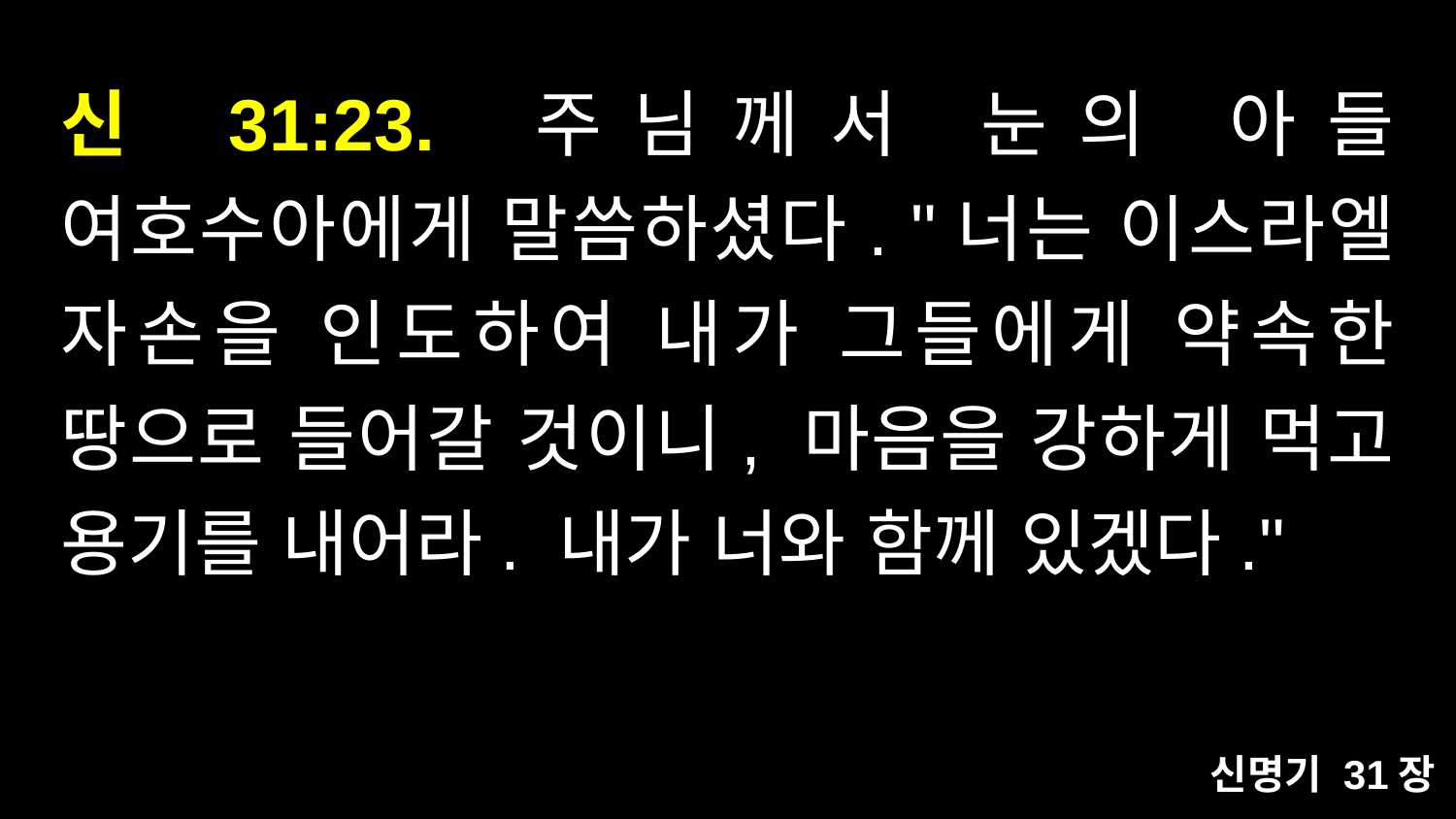

# 신 31:23. 주님께서 눈의 아들 여호수아에게 말씀하셨다. "너는 이스라엘 자손을 인도하여 내가 그들에게 약속한 땅으로 들어갈 것이니, 마음을 강하게 먹고 용기를 내어라. 내가 너와 함께 있겠다."
신명기 31장